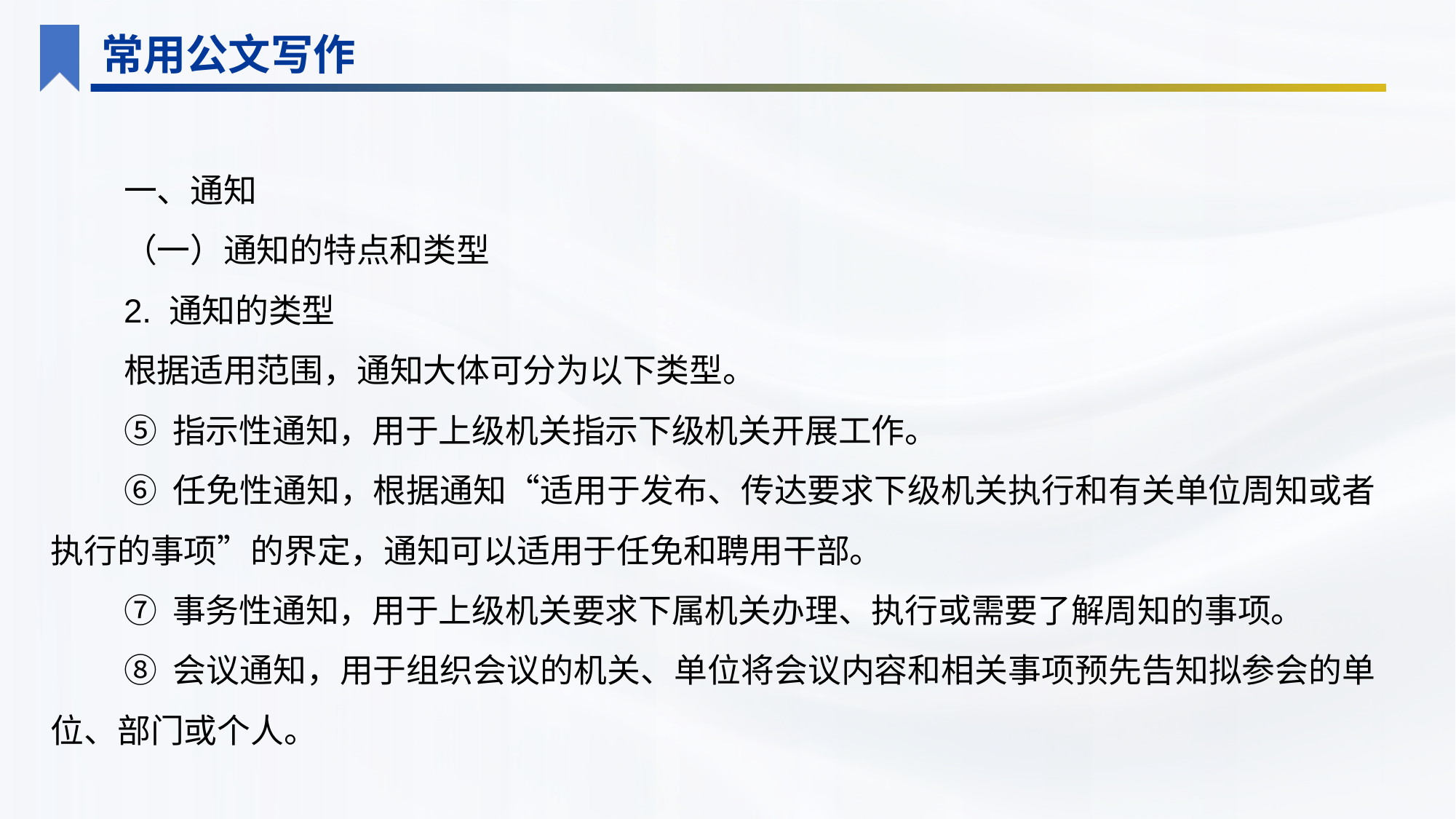

常用公文写作
一、通知
（一）通知的特点和类型
2. 通知的类型
根据适用范围，通知大体可分为以下类型。
⑤ 指示性通知，用于上级机关指示下级机关开展工作。
⑥ 任免性通知，根据通知“适用于发布、传达要求下级机关执行和有关单位周知或者执行的事项”的界定，通知可以适用于任免和聘用干部。
⑦ 事务性通知，用于上级机关要求下属机关办理、执行或需要了解周知的事项。
⑧ 会议通知，用于组织会议的机关、单位将会议内容和相关事项预先告知拟参会的单位、部门或个人。